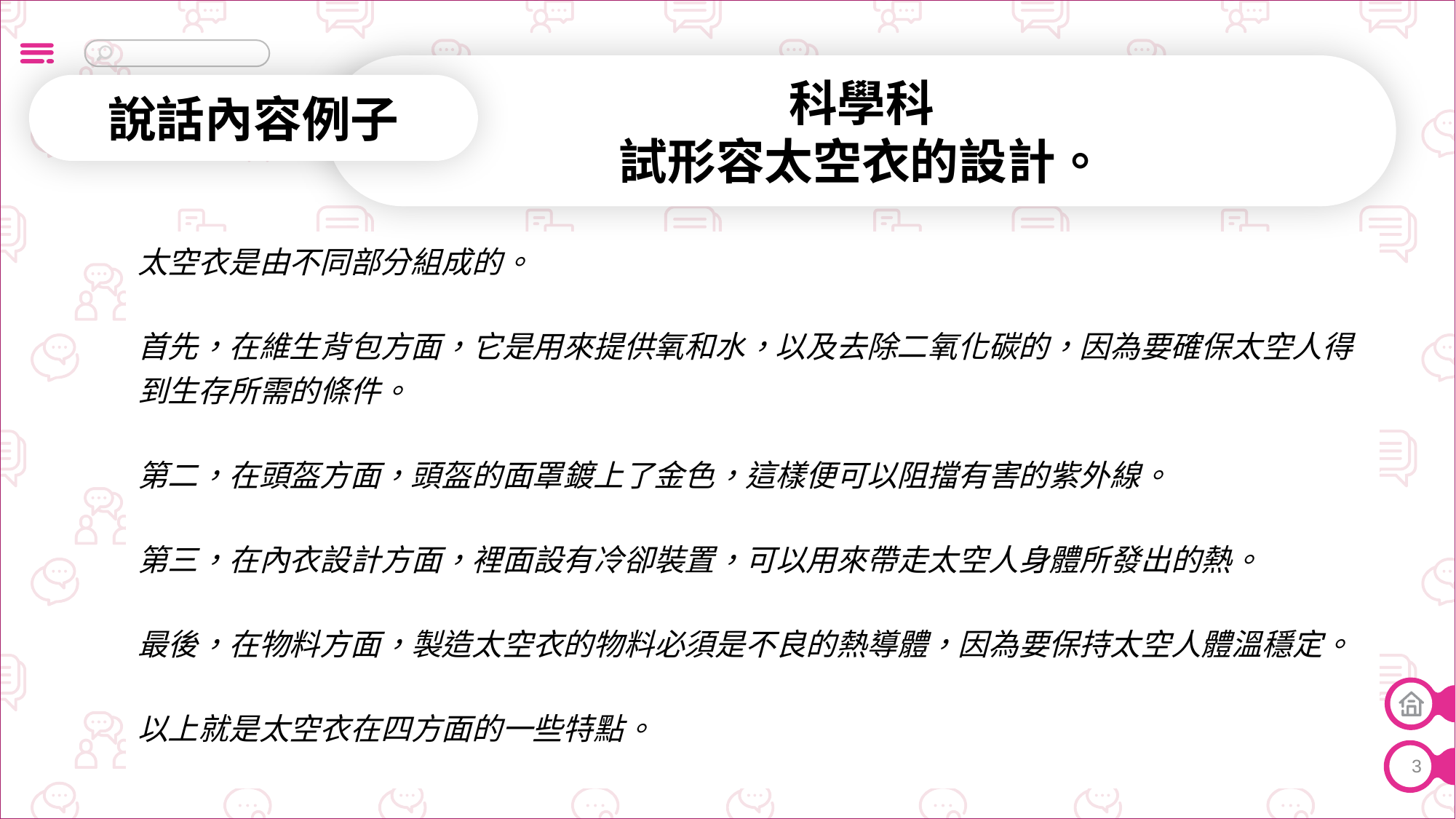

科學科
試形容太空衣的設計。
說話內容例子
| 太空衣是由不同部分組成的。 首先，在維生背包方面，它是用來提供氧和水，以及去除二氧化碳的，因為要確保太空人得到生存所需的條件。 第二，在頭盔方面，頭盔的面罩鍍上了金色，這樣便可以阻擋有害的紫外線。 第三，在內衣設計方面，裡面設有冷卻裝置，可以用來帶走太空人身體所發出的熱。 最後，在物料方面，製造太空衣的物料必須是不良的熱導體，因為要保持太空人體溫穩定。 以上就是太空衣在四方面的一些特點。 |
| --- |
3